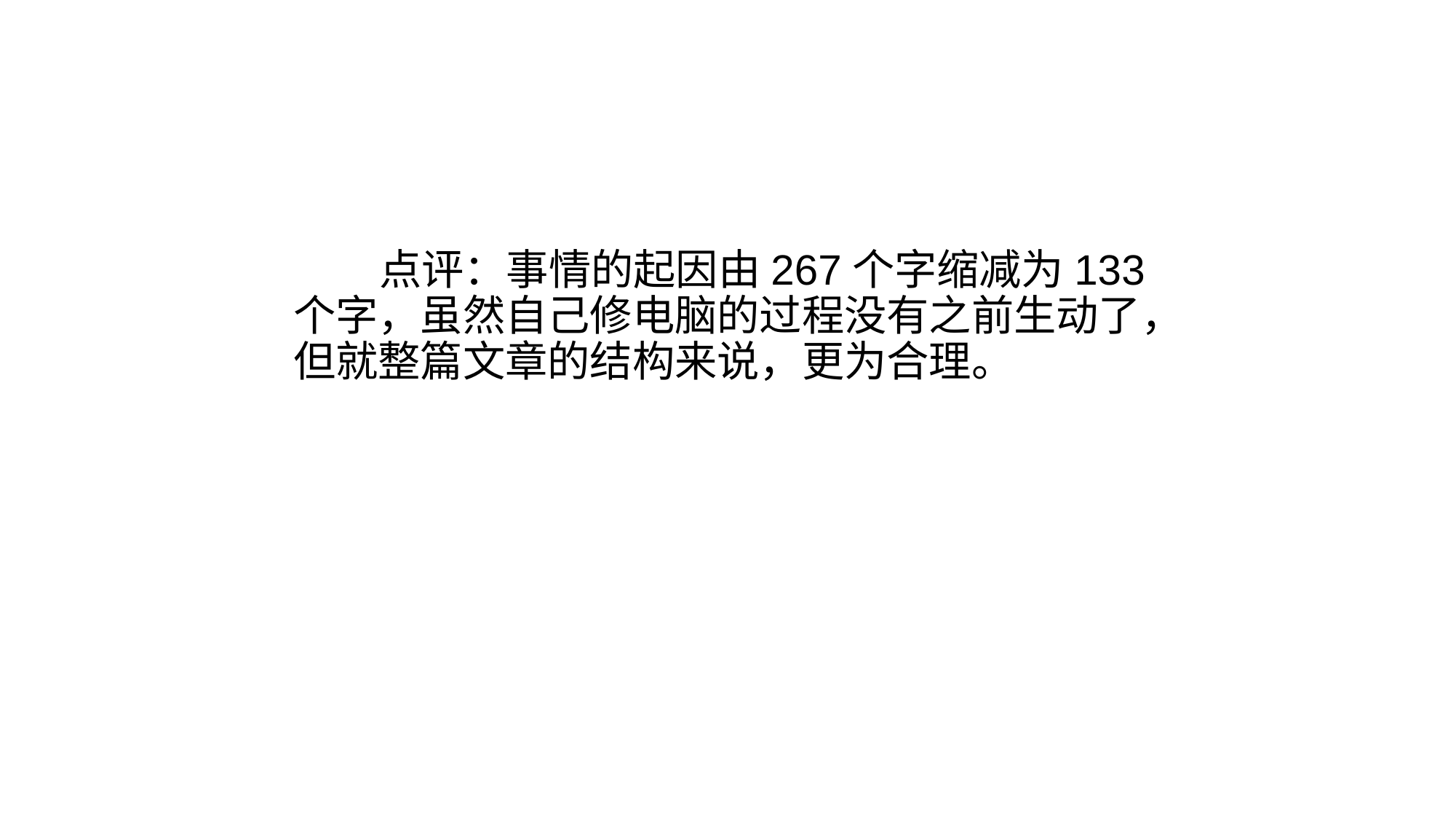

#
        点评：事情的起因由267个字缩减为133个字，虽然自己修电脑的过程没有之前生动了，但就整篇文章的结构来说，更为合理。